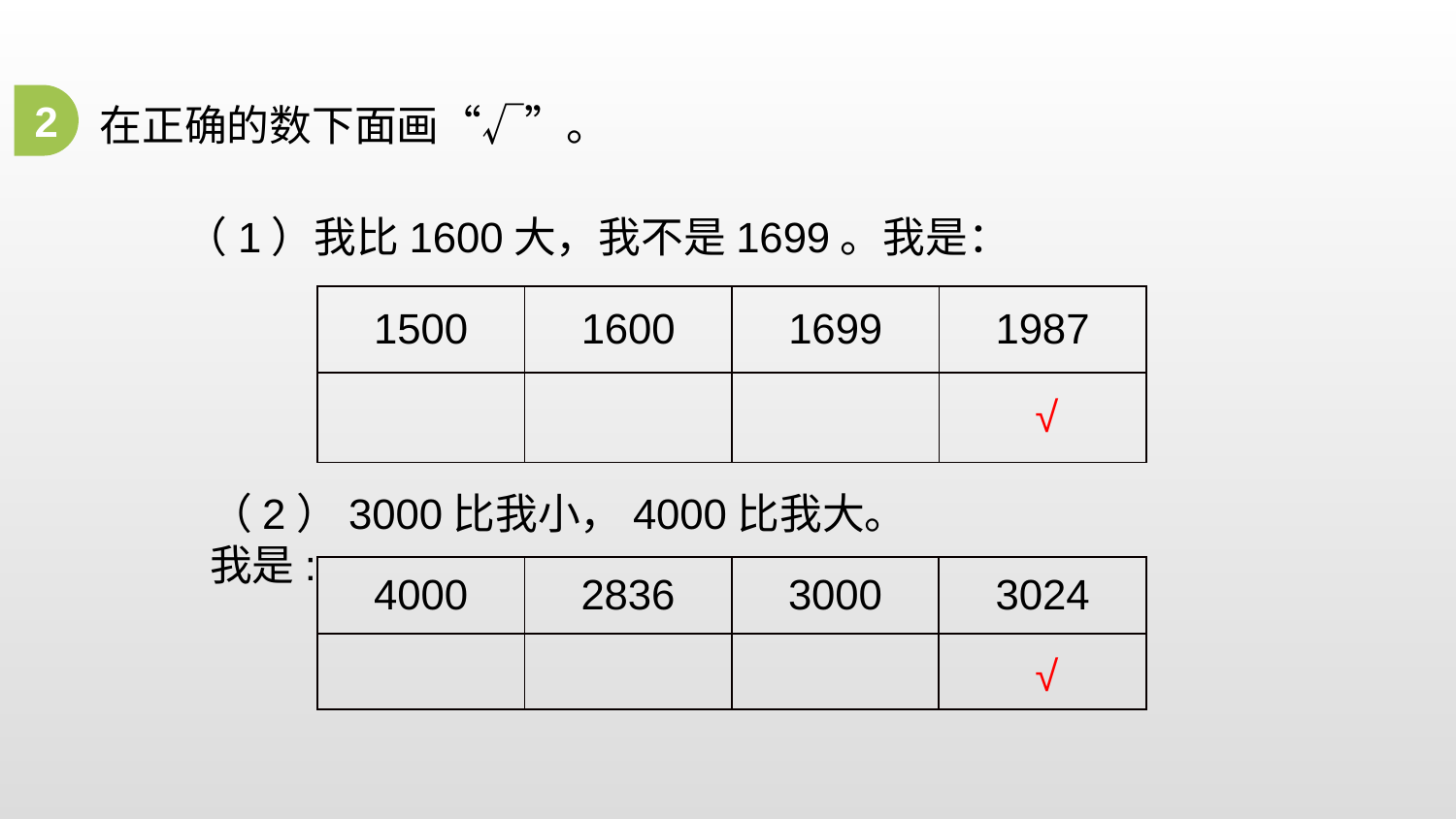

2
在正确的数下面画“√”。
（1）我比1600大，我不是1699。我是：
| 1500 | 1600 | 1699 | 1987 |
| --- | --- | --- | --- |
|  |  |  |  |
√
（2）3000比我小，4000比我大。我是:
| 4000 | 2836 | 3000 | 3024 |
| --- | --- | --- | --- |
|  |  |  |  |
√